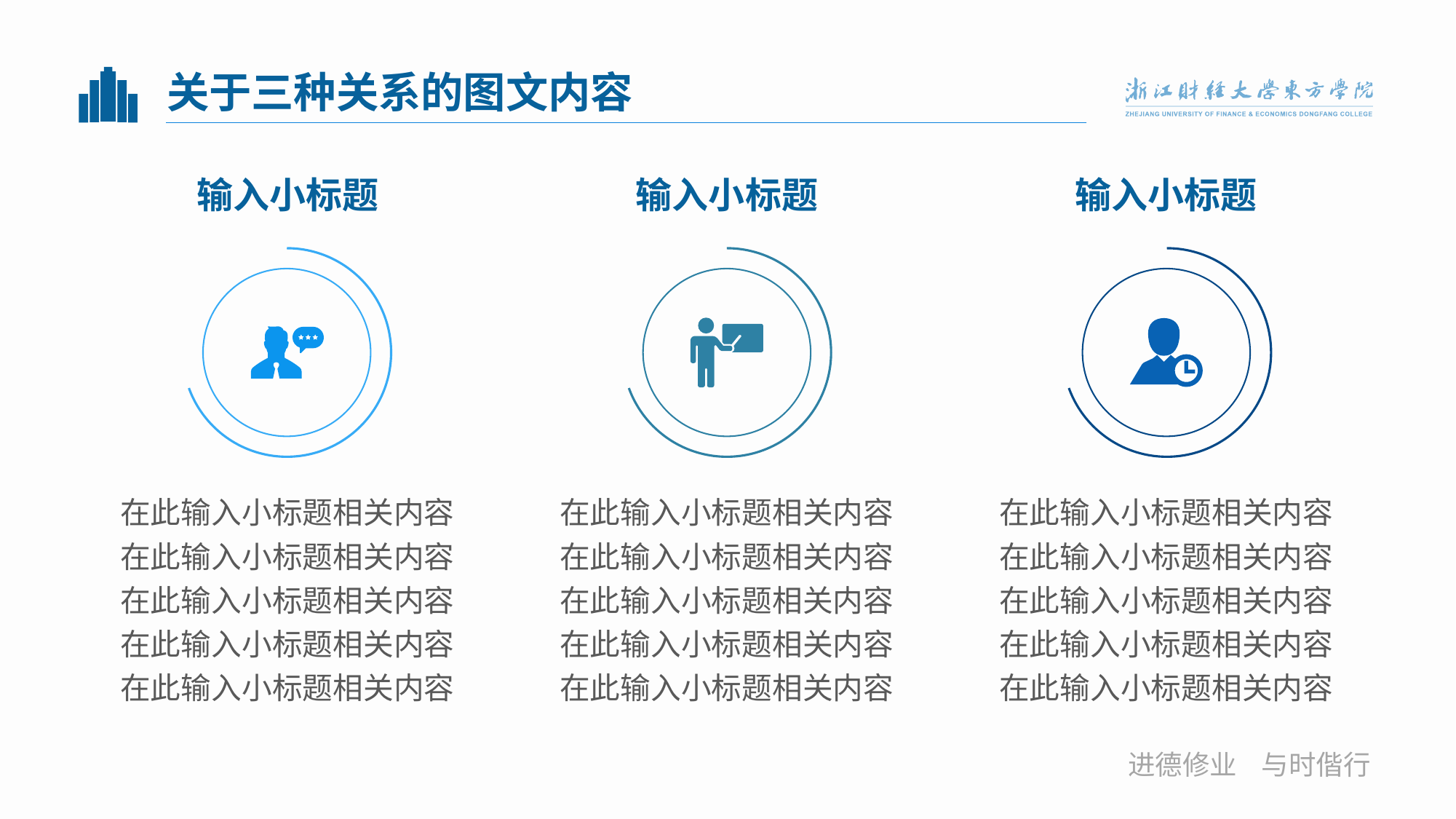

# 关于三种关系的图文内容
输入小标题
输入小标题
输入小标题

在此输入小标题相关内容在此输入小标题相关内容在此输入小标题相关内容在此输入小标题相关内容在此输入小标题相关内容
在此输入小标题相关内容在此输入小标题相关内容在此输入小标题相关内容在此输入小标题相关内容在此输入小标题相关内容
在此输入小标题相关内容在此输入小标题相关内容在此输入小标题相关内容在此输入小标题相关内容在此输入小标题相关内容